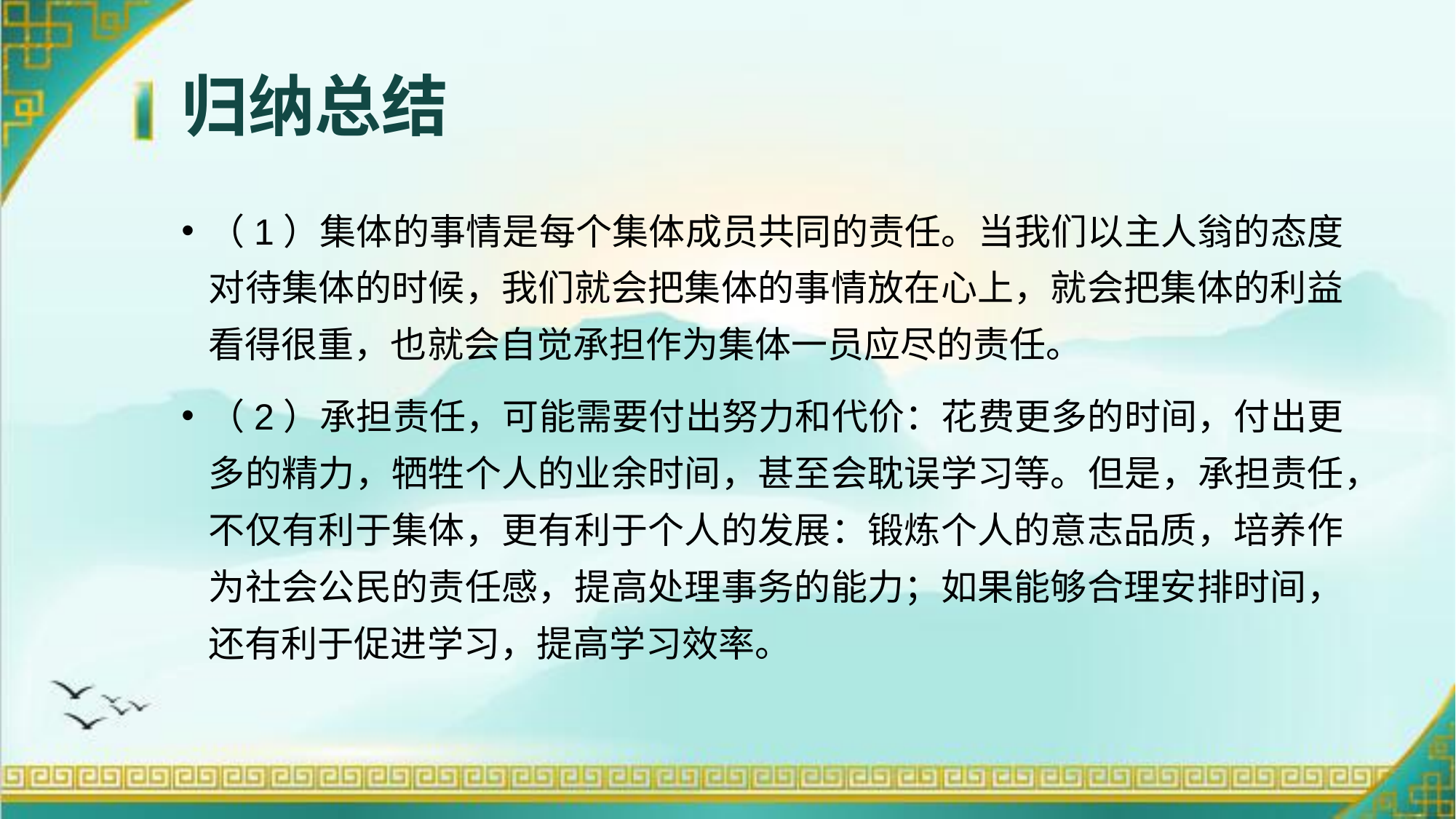

# 归纳总结
（1）集体的事情是每个集体成员共同的责任。当我们以主人翁的态度对待集体的时候，我们就会把集体的事情放在心上，就会把集体的利益看得很重，也就会自觉承担作为集体一员应尽的责任。
（2）承担责任，可能需要付出努力和代价：花费更多的时间，付出更多的精力，牺牲个人的业余时间，甚至会耽误学习等。但是，承担责任，不仅有利于集体，更有利于个人的发展：锻炼个人的意志品质，培养作为社会公民的责任感，提高处理事务的能力；如果能够合理安排时间，还有利于促进学习，提高学习效率。